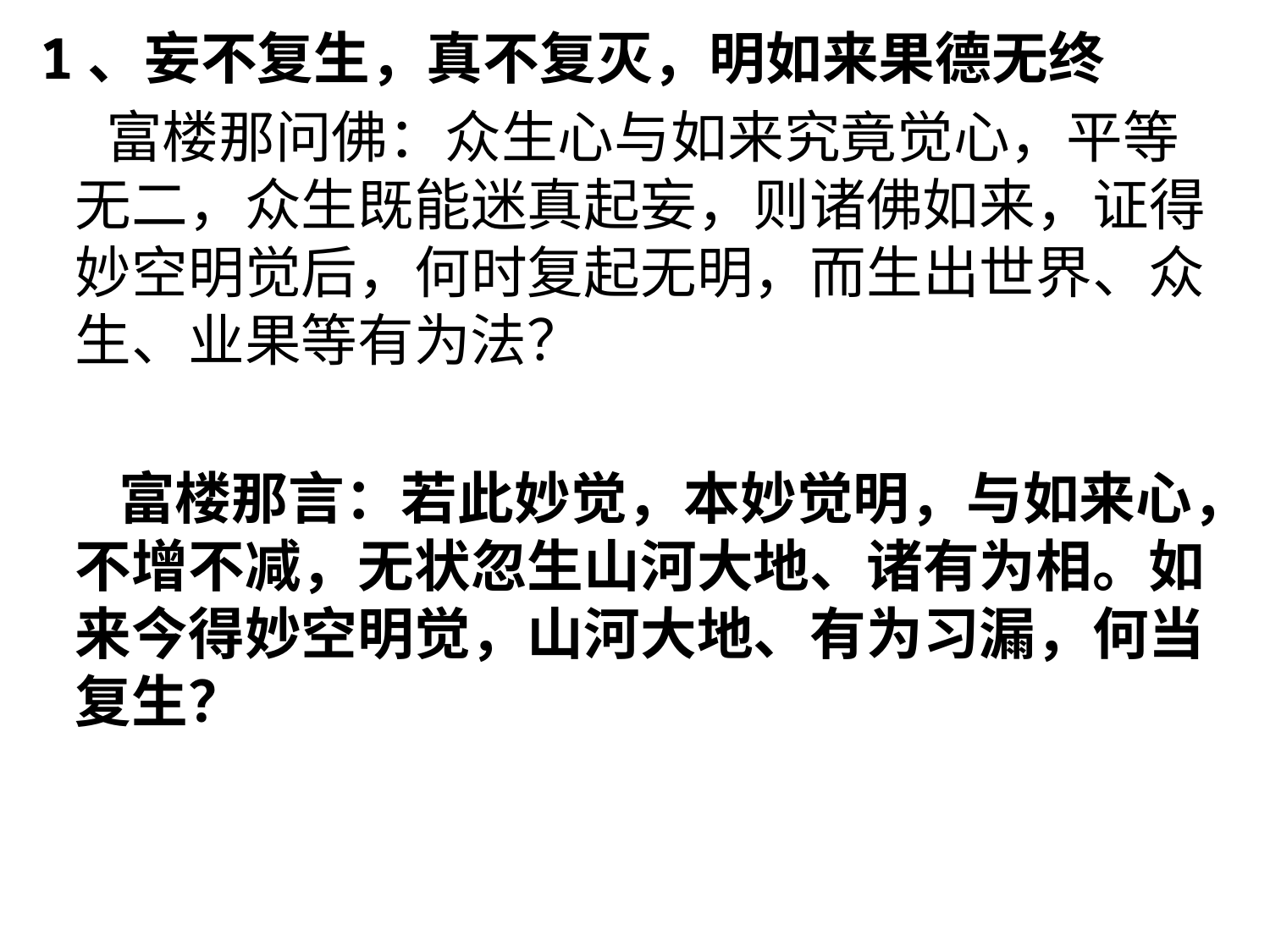

1、妄不复生，真不复灭，明如来果德无终
     富楼那问佛：众生心与如来究竟觉心，平等无二，众生既能迷真起妄，则诸佛如来，证得妙空明觉后，何时复起无明，而生出世界、众生、业果等有为法？

      富楼那言：若此妙觉，本妙觉明，与如来心，不增不减，无状忽生山河大地、诸有为相。如来今得妙空明觉，山河大地、有为习漏，何当复生？